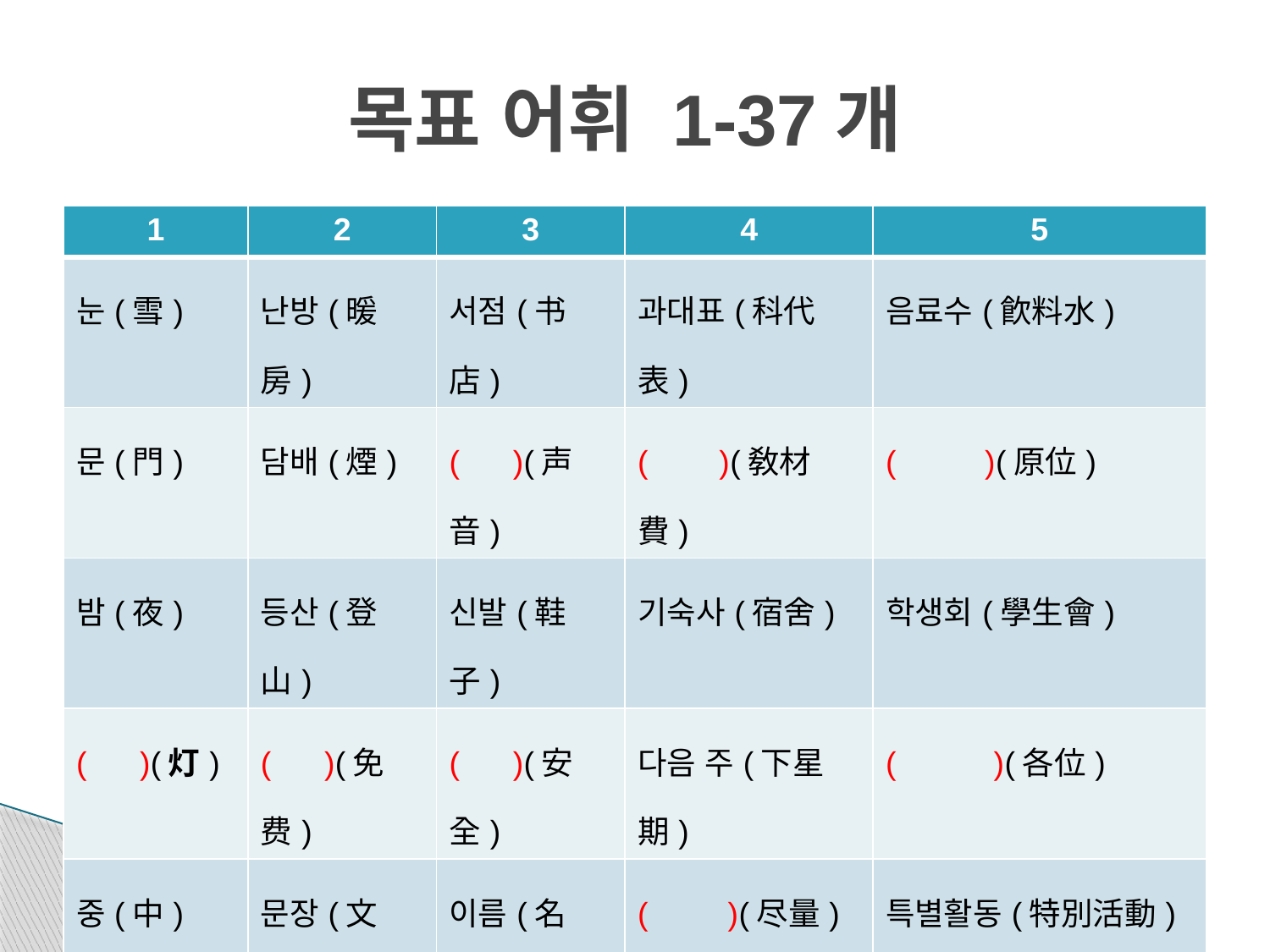

# 목표 어휘 1-37개
| 1 | 2 | 3 | 4 | 5 |
| --- | --- | --- | --- | --- |
| 눈(雪) | 난방(暖房) | 서점(书店) | 과대표(科代表) | 음료수(飮料水) |
| 문(門) | 담배(煙) | ( )(声音) | ( )(敎材費) | ( )(原位) |
| 밤(夜) | 등산(登山) | 신발(鞋子) | 기숙사(宿舍) | 학생회(學生會) |
| ( )(灯) | ( )(免费) | ( )(安全) | 다음 주(下星期) | ( )(各位) |
| 중(中) | 문장(文章) | 이름(名字) | ( )(尽量) | 특별활동(特別活動) |
| 강당(講堂) | ( )(地) | 이후(以後) | ( )(最后) |  |
| ( )(作业) | ( )(走廊) | 전공(专业) | 세탁소(洗衣店) |  |
| 교재(敎材) | 빨래(洗衣) | ( )(学号) | 열람실(閱覽室) |  |